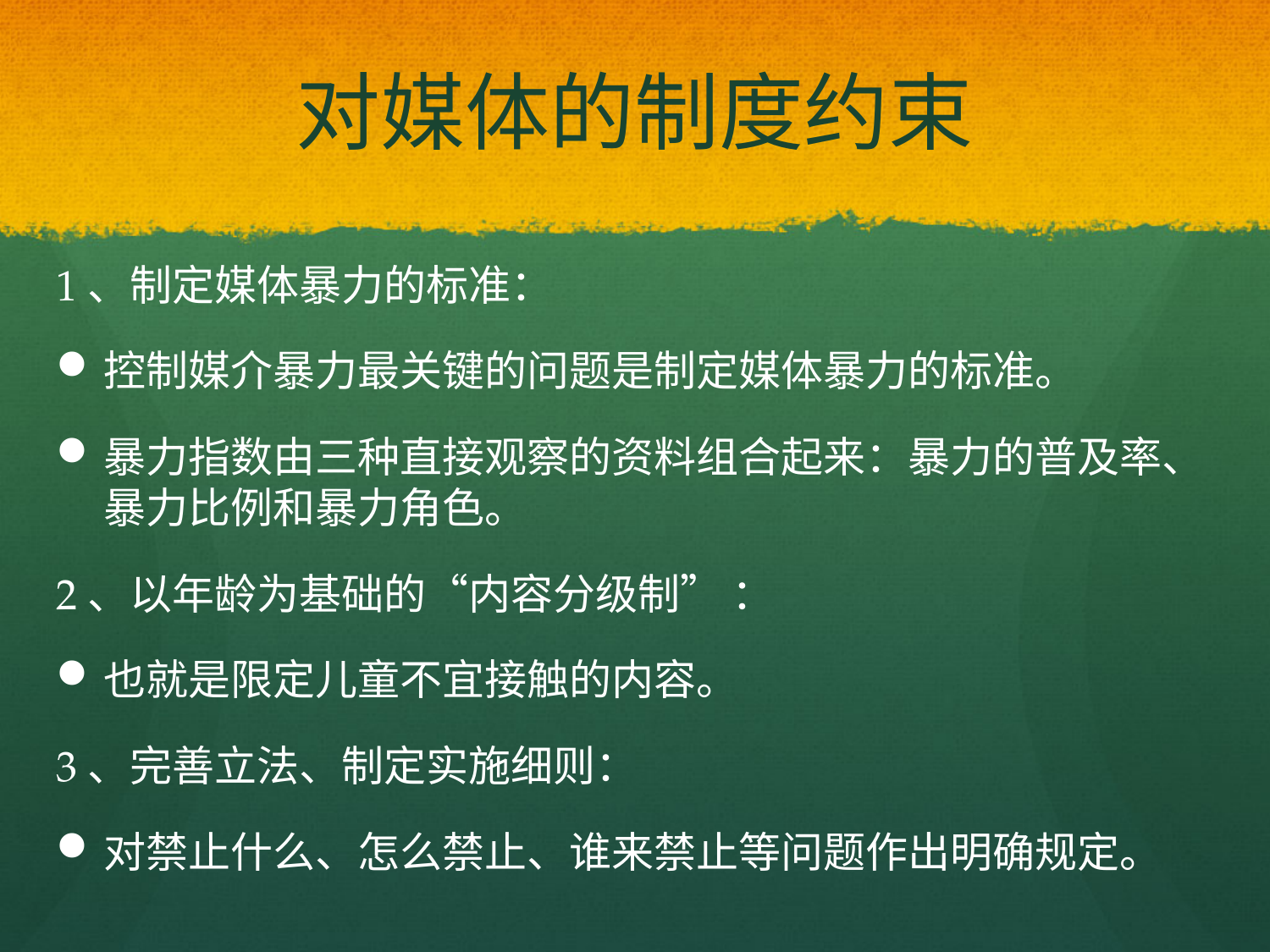

# 对媒体的制度约束
1、制定媒体暴力的标准：
控制媒介暴力最关键的问题是制定媒体暴力的标准。
暴力指数由三种直接观察的资料组合起来：暴力的普及率、暴力比例和暴力角色。
2、以年龄为基础的“内容分级制” ：
也就是限定儿童不宜接触的内容。
3、完善立法、制定实施细则：
对禁止什么、怎么禁止、谁来禁止等问题作出明确规定。